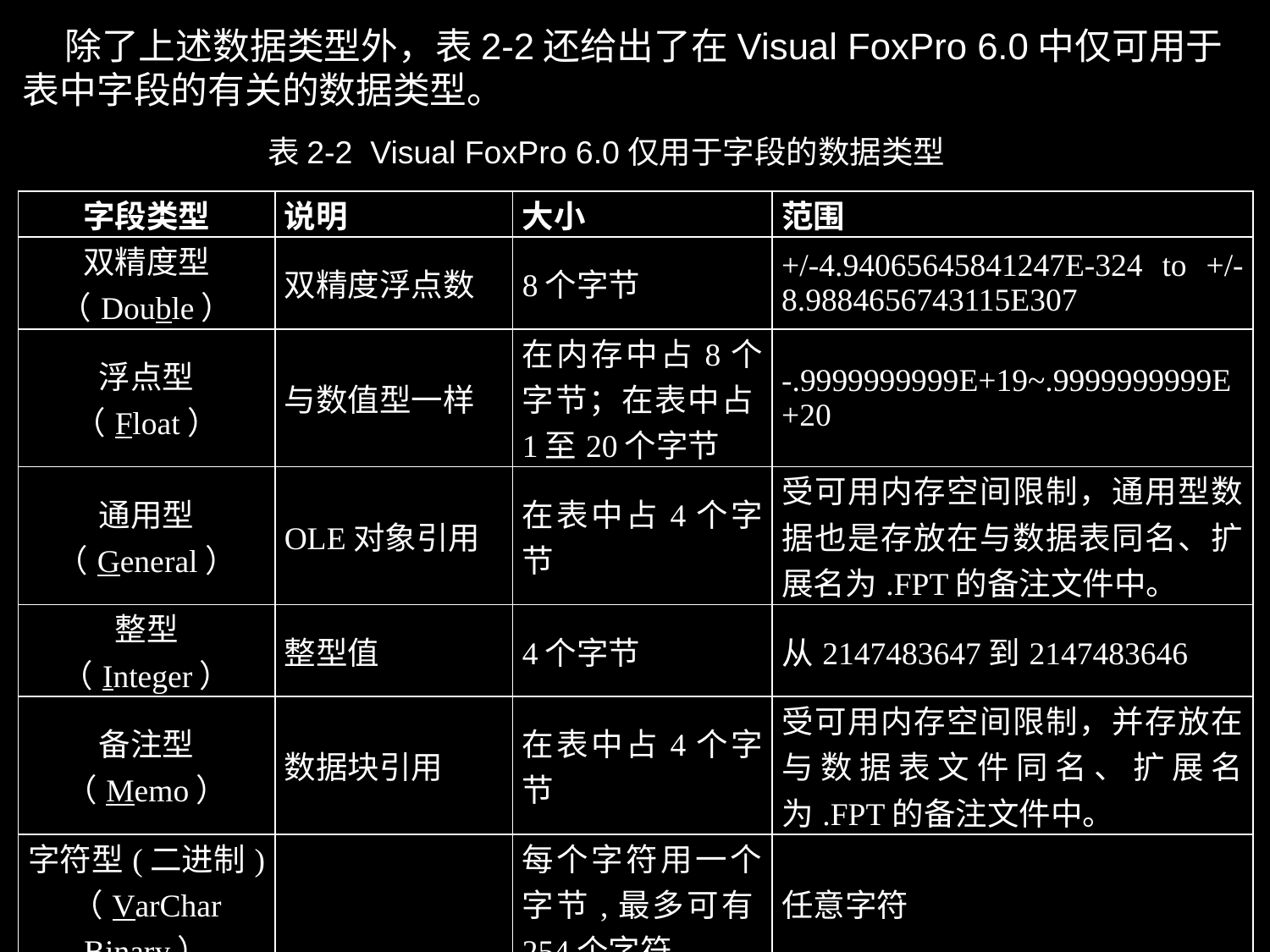

除了上述数据类型外，表2-2还给出了在Visual FoxPro 6.0中仅可用于表中字段的有关的数据类型。
表2-2  Visual FoxPro 6.0仅用于字段的数据类型
| 字段类型 | 说明 | 大小 | 范围 |
| --- | --- | --- | --- |
| 双精度型 （Double） | 双精度浮点数 | 8个字节 | +/-4.94065645841247E-324 to +/-8.9884656743115E307 |
| 浮点型 （Float） | 与数值型一样 | 在内存中占8个字节；在表中占1至20个字节 | -.9999999999E+19~.9999999999E+20 |
| 通用型 （General） | OLE对象引用 | 在表中占4个字节 | 受可用内存空间限制，通用型数据也是存放在与数据表同名、扩展名为.FPT的备注文件中。 |
| 整型 （Integer） | 整型值 | 4个字节 | 从2147483647到2147483646 |
| 备注型 （Memo） | 数据块引用 | 在表中占4个字节 | 受可用内存空间限制，并存放在与数据表文件同名、扩展名为.FPT的备注文件中。 |
| 字符型(二进制) （VarChar Binary） |  | 每个字符用一个字节,最多可有254个字符 | 任意字符 |
| 备注型(二进制) （Memo Binary） |  | 在表中占4个字节 | 受可用内存空间限制 |